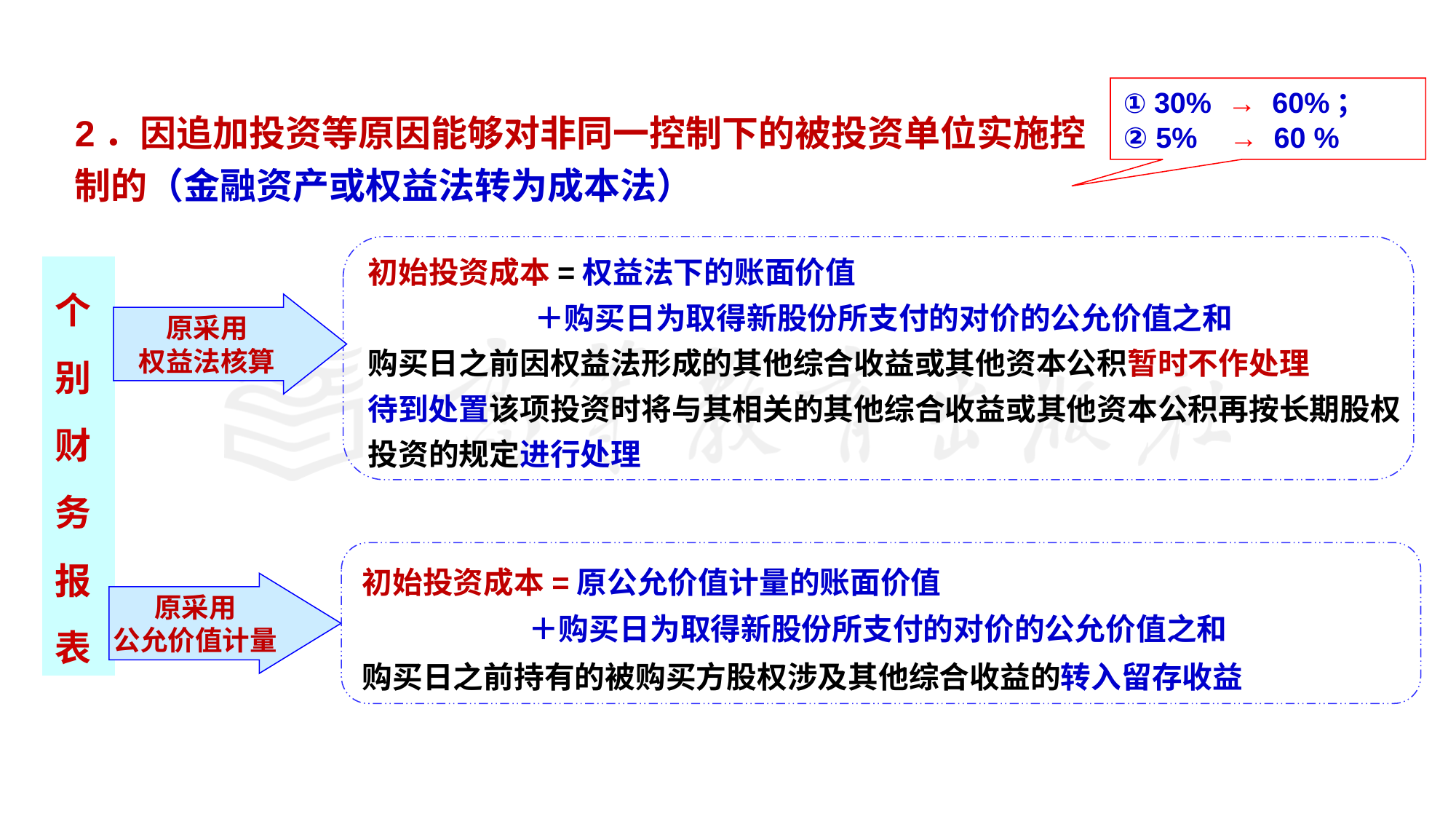

#
① 30%  →  60%；
② 5%    →  60 %
2．因追加投资等原因能够对非同一控制下的被投资单位实施控制的（金融资产或权益法转为成本法）
初始投资成本=权益法下的账面价值
                       ＋购买日为取得新股份所支付的对价的公允价值之和
购买日之前因权益法形成的其他综合收益或其他资本公积暂时不作处理
待到处置该项投资时将与其相关的其他综合收益或其他资本公积再按长期股权
投资的规定进行处理
个别财务报表
原采用
权益法核算
初始投资成本=原公允价值计量的账面价值
                       ＋购买日为取得新股份所支付的对价的公允价值之和
购买日之前持有的被购买方股权涉及其他综合收益的转入留存收益
原采用
公允价值计量